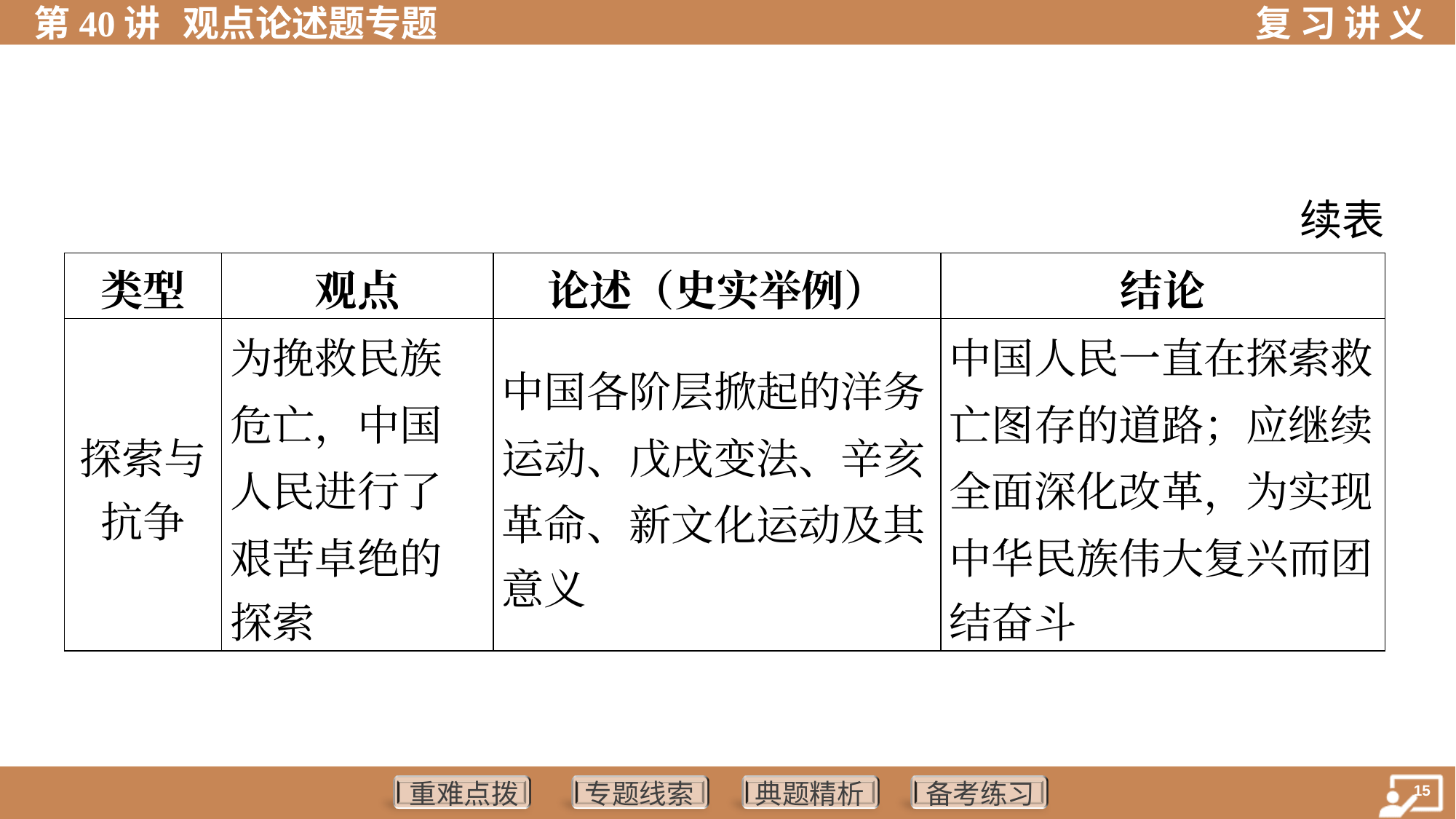

续表
| 类型 | 观点 | 论述（史实举例） | 结论 |
| --- | --- | --- | --- |
| 探索与 抗争 | 为挽救民族 危亡，中国 人民进行了 艰苦卓绝的 探索 | 中国各阶层掀起的洋务 运动、戊戌变法、辛亥 革命、新文化运动及其 意义 | 中国人民一直在探索救 亡图存的道路；应继续 全面深化改革，为实现 中华民族伟大复兴而团 结奋斗 |